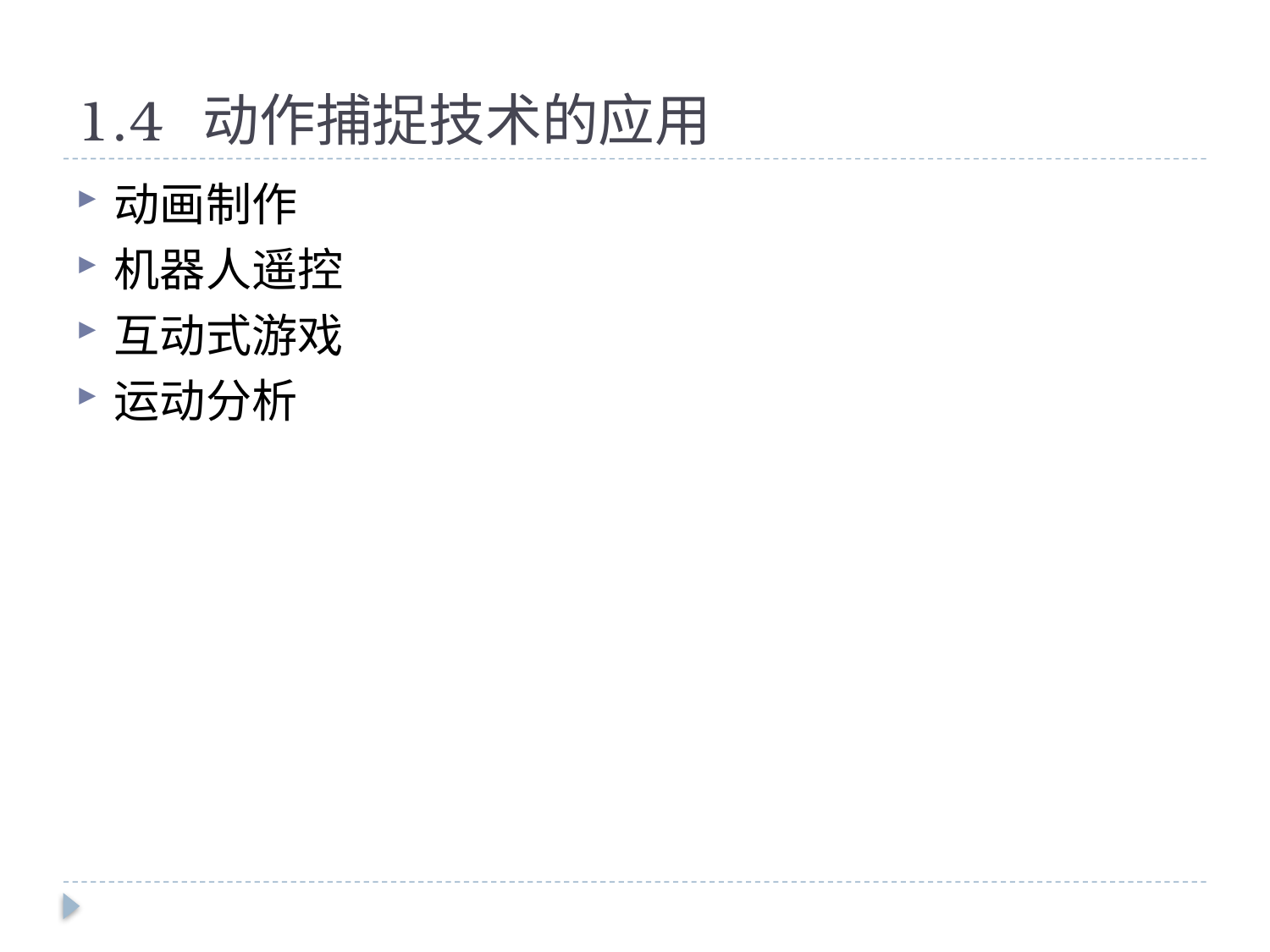

# 1.4	动作捕捉技术的应用
动画制作
机器人遥控
互动式游戏
运动分析